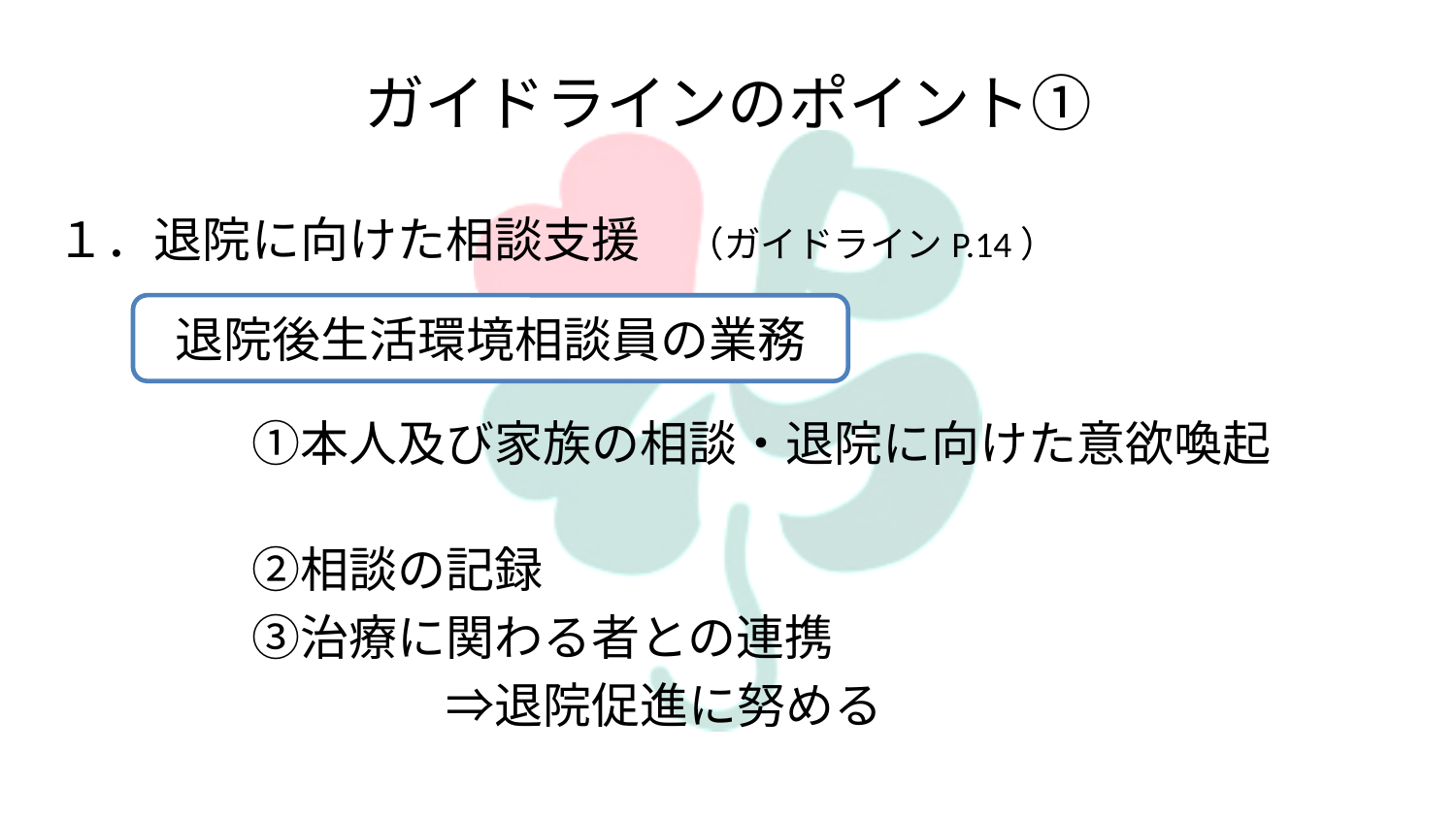

# ガイドラインのポイント①
１．退院に向けた相談支援　（ガイドラインP.14）

　　　　①本人及び家族の相談・退院に向けた意欲喚起
　　　　②相談の記録
　　　　③治療に関わる者との連携
　　　　　　　　⇒退院促進に努める
退院後生活環境相談員の業務